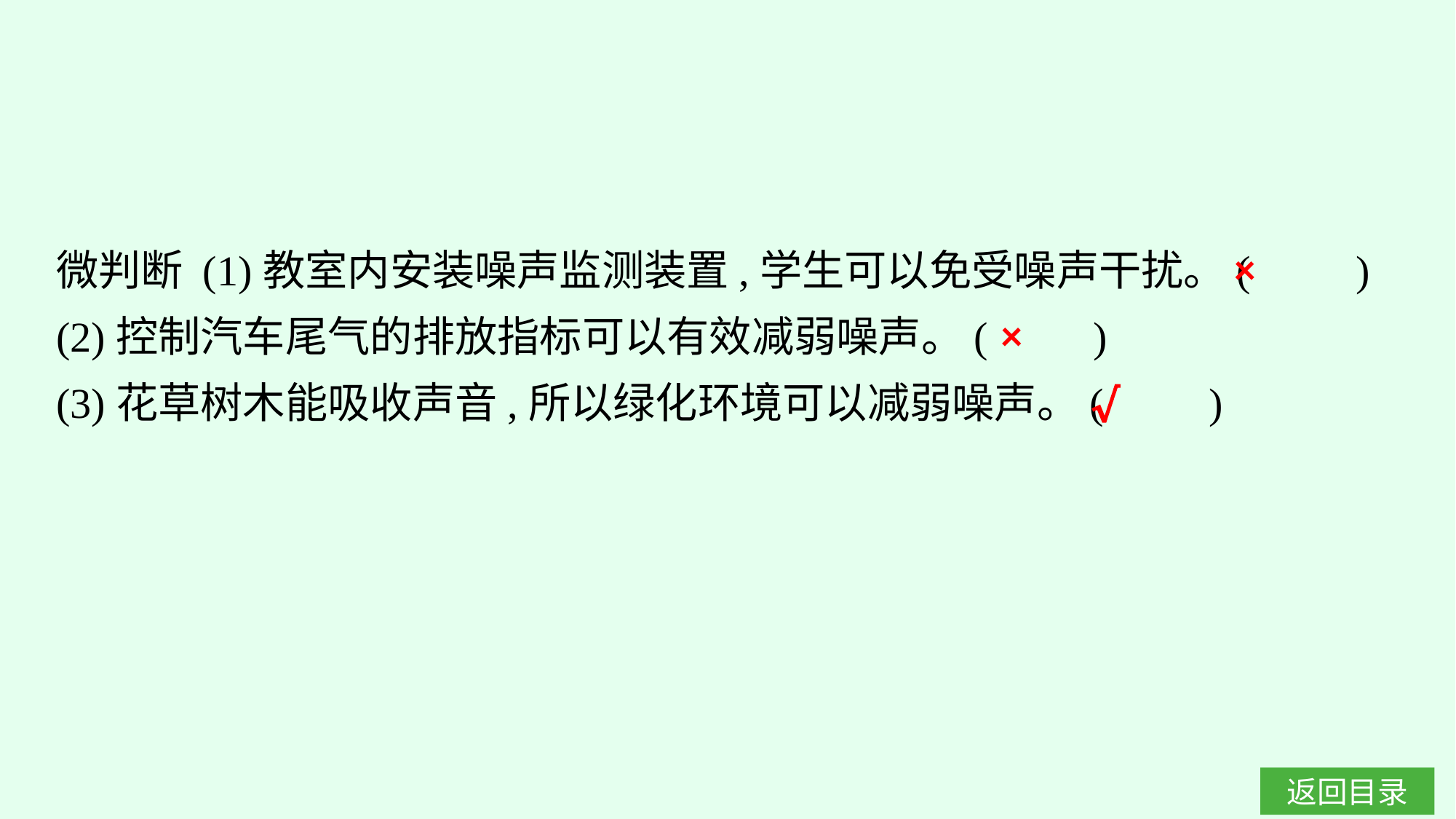

微判断 (1)教室内安装噪声监测装置,学生可以免受噪声干扰。(　　)
(2)控制汽车尾气的排放指标可以有效减弱噪声。(　　)
(3)花草树木能吸收声音,所以绿化环境可以减弱噪声。(　　)
×
×
√